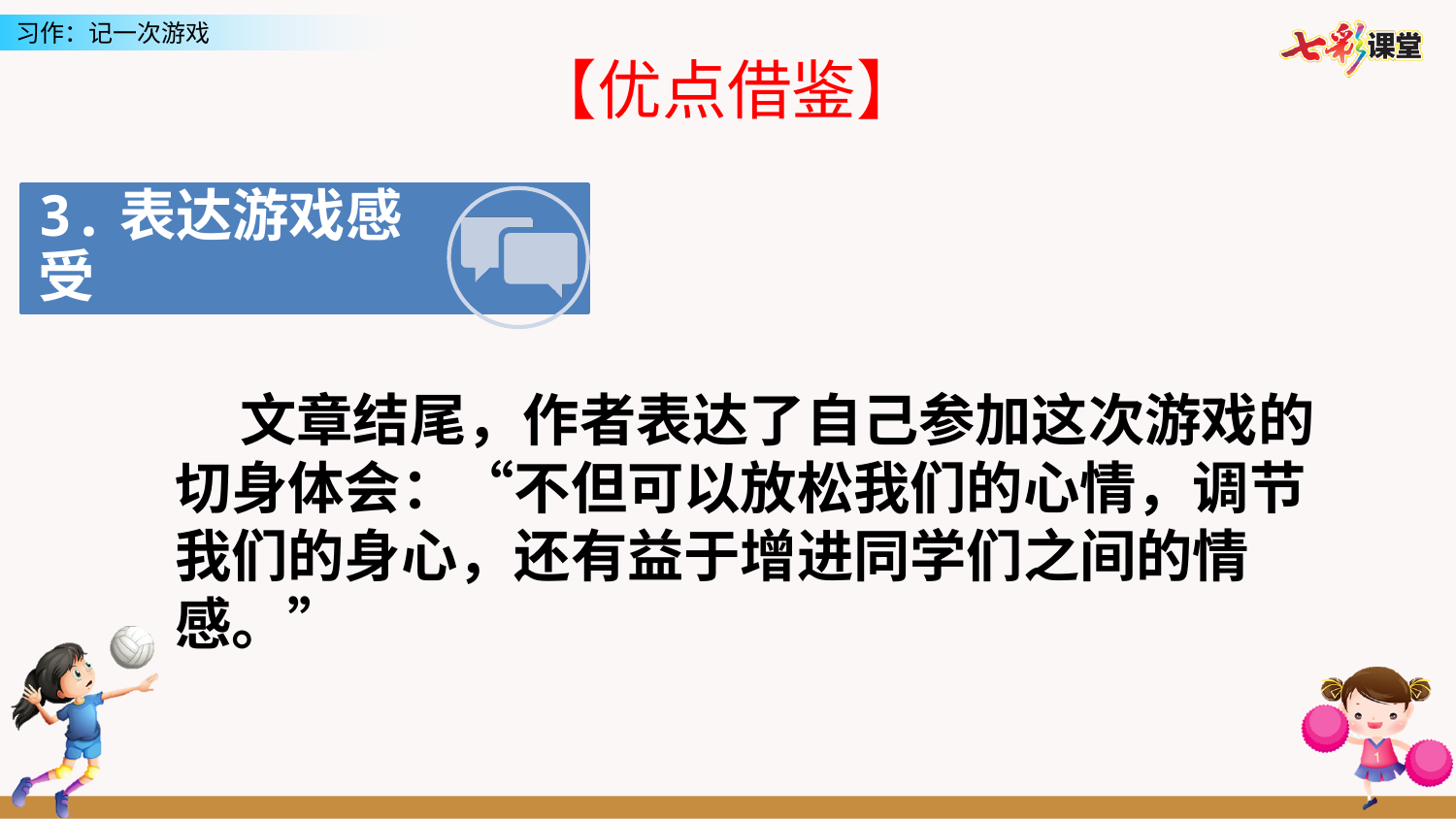

【优点借鉴】
3.表达游戏感受

    文章结尾，作者表达了自己参加这次游戏的切身体会：“不但可以放松我们的心情，调节我们的身心，还有益于增进同学们之间的情感。”